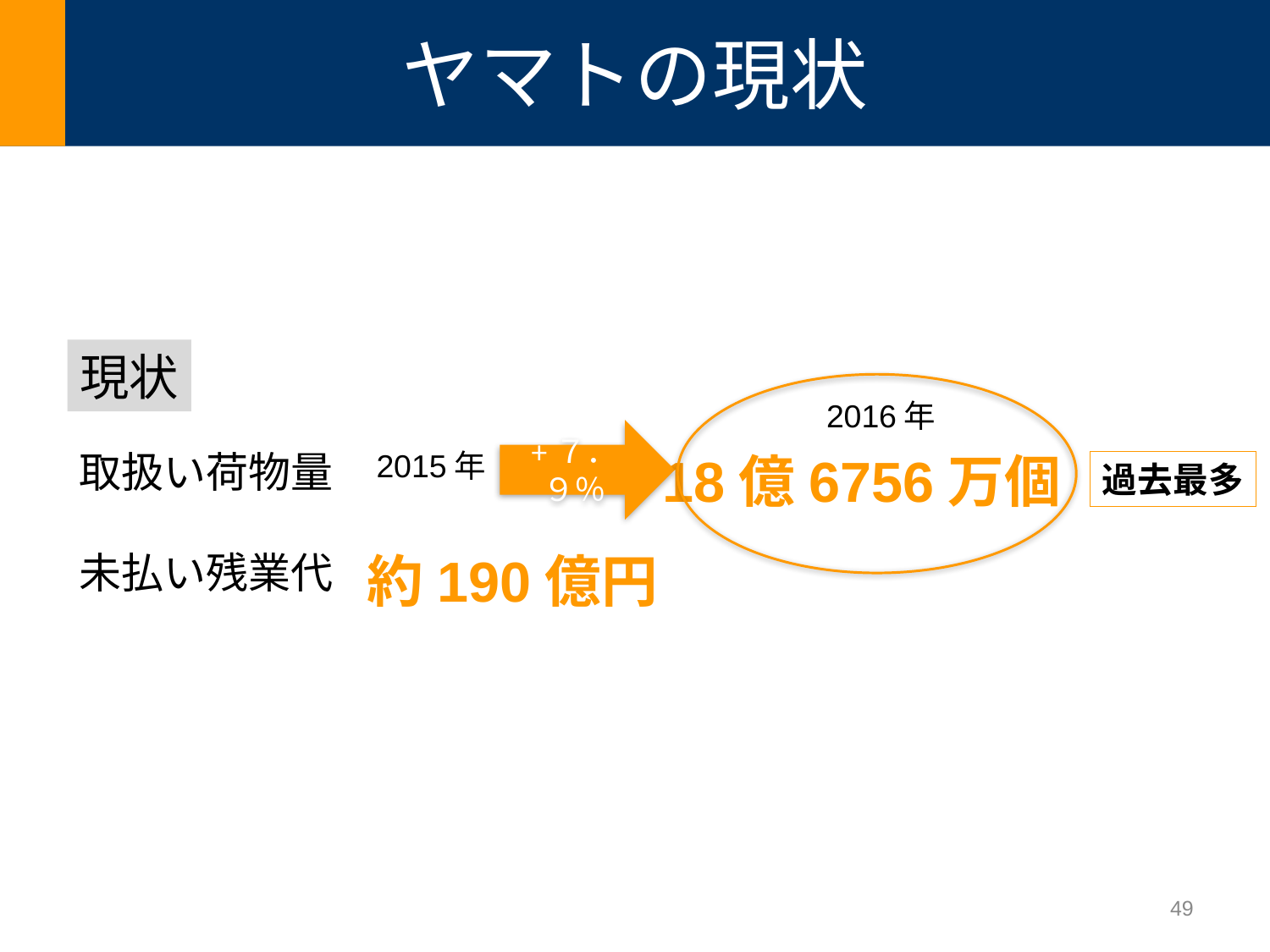

ヤマトの現状

現状

2016年
+７．９％
取扱い荷物量
2015年
18億6756万個
過去最多
未払い残業代
約190億円
49